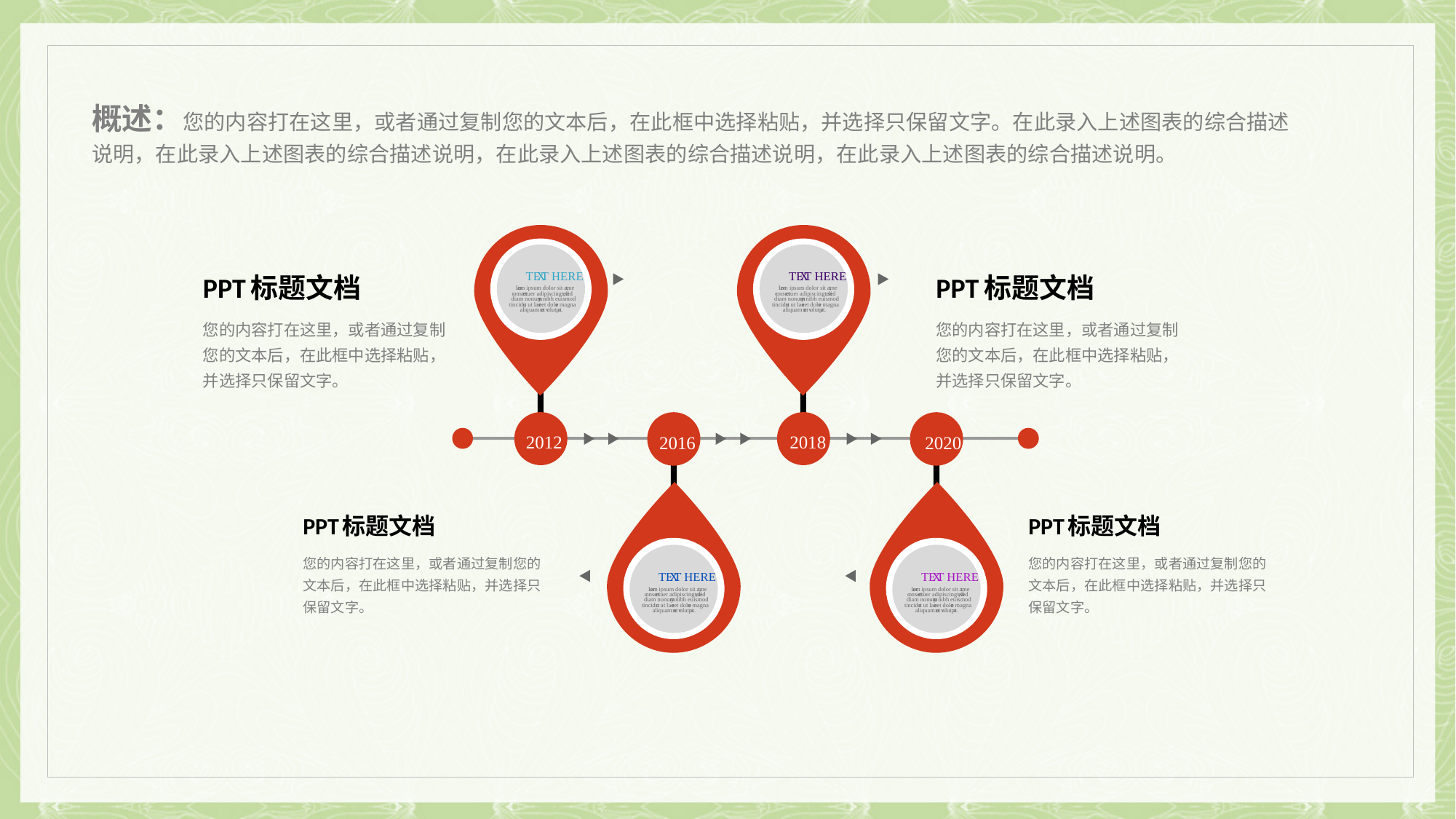

概述：您的内容打在这里，或者通过复制您的文本后，在此框中选择粘贴，并选择只保留文字。在此录入上述图表的综合描述说明，在此录入上述图表的综合描述说明，在此录入上述图表的综合描述说明，在此录入上述图表的综合描述说明。

TE
X
T HERE
TE
X
T HERE

L
o
r
em ipsum dolor sit ame
t
,
L
o
r
em ipsum dolor sit ame
t
,
c
onse
c
t
etuer adipiscing eli
t
,
 sed
c
onse
c
t
etuer adipiscing eli
t
,
 sed
diam nonum
m
y nibh euismod
diam nonum
m
y nibh euismod
tincidu
n
t ut lao
r
eet dolo
r
e magna
tincidu
n
t ut lao
r
eet dolo
r
e magna
aliquam e
r
a
t
v
olutp
a
t.
aliquam e
r
a
t
v
olutp
a
t.

2012
2018
2016
2020

TE
X
T HERE
TE
X
T HERE

L
o
r
em ipsum dolor sit ame
t
,
L
o
r
em ipsum dolor sit ame
t
,
c
onse
c
t
etuer adipiscing eli
t
,
 sed
c
onse
c
t
etuer adipiscing eli
t
,
 sed
diam nonum
m
y nibh euismod
diam nonum
m
y nibh euismod
tincidu
n
t ut lao
r
eet dolo
r
e magna
tincidu
n
t ut lao
r
eet dolo
r
e magna
aliquam e
r
a
t
v
olutp
a
t.
aliquam e
r
a
t
v
olutp
a
t.
PPT标题文档
您的内容打在这里，或者通过复制您的文本后，在此框中选择粘贴，并选择只保留文字。
PPT标题文档
您的内容打在这里，或者通过复制您的文本后，在此框中选择粘贴，并选择只保留文字。
PPT标题文档
您的内容打在这里，或者通过复制您的文本后，在此框中选择粘贴，并选择只保留文字。
PPT标题文档
您的内容打在这里，或者通过复制您的文本后，在此框中选择粘贴，并选择只保留文字。